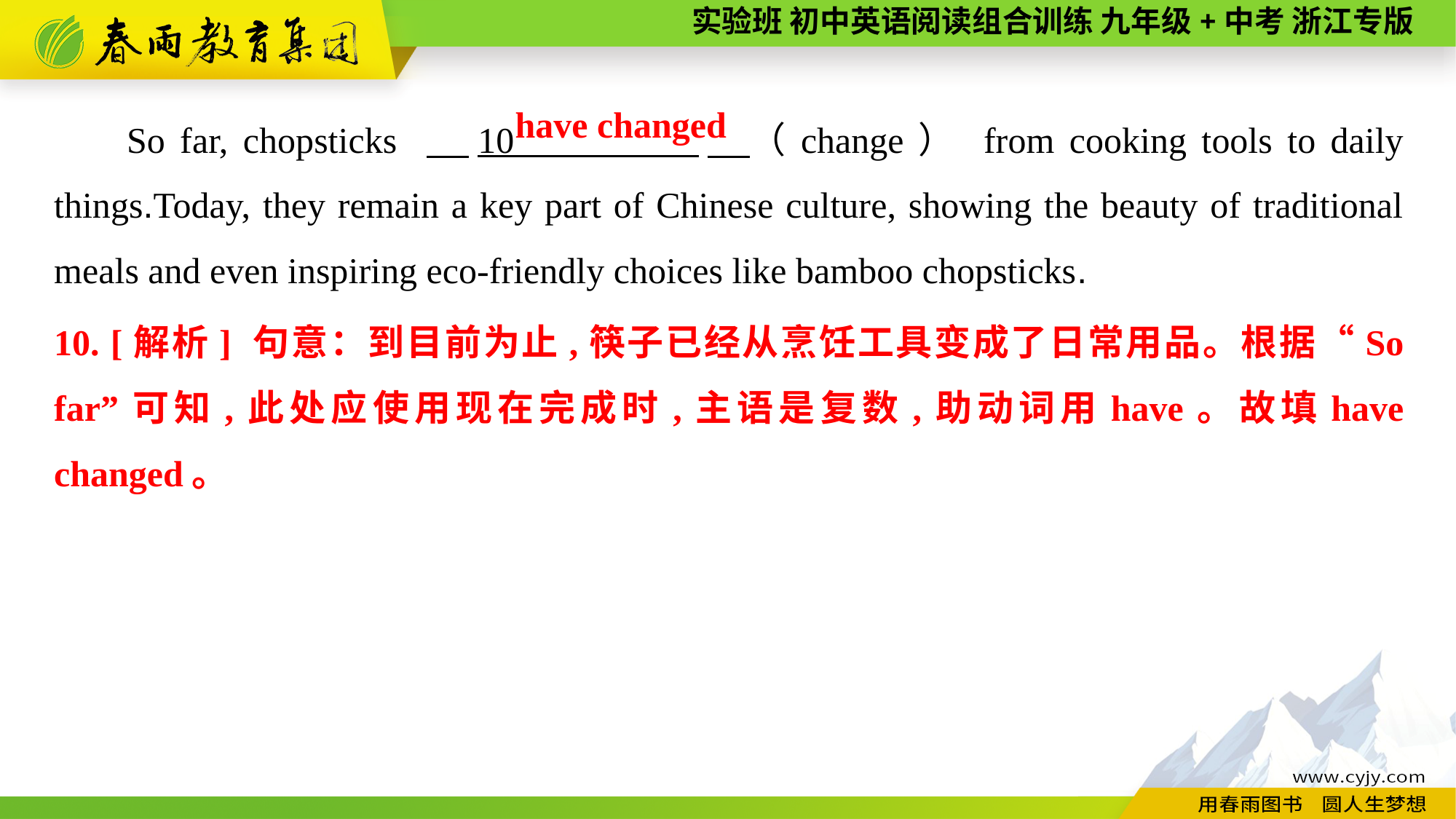

So far, chopsticks 　10            　（change） from cooking tools to daily things.Today, they remain a key part of Chinese culture, showing the beauty of traditional meals and even inspiring eco-friendly choices like bamboo chopsticks.
have changed
10. [解析] 句意：到目前为止,筷子已经从烹饪工具变成了日常用品。根据“So far”可知,此处应使用现在完成时,主语是复数,助动词用have。故填have changed。